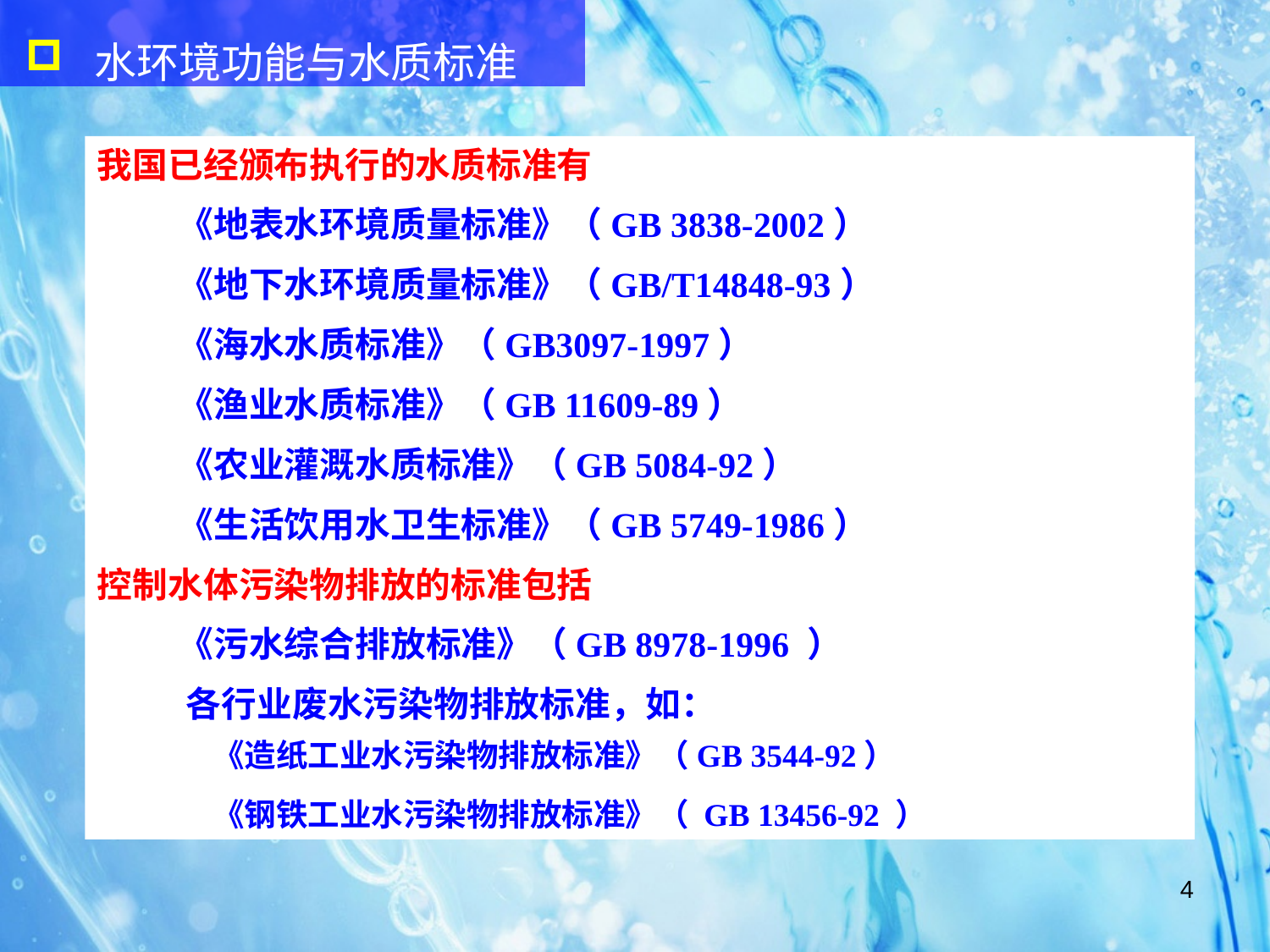

水环境功能与水质标准
我国已经颁布执行的水质标准有
         《地表水环境质量标准》（GB 3838-2002）
         《地下水环境质量标准》（GB/T14848-93）
         《海水水质标准》（GB3097-1997）
         《渔业水质标准》（GB 11609-89）
         《农业灌溉水质标准》（GB 5084-92）
         《生活饮用水卫生标准》（GB 5749-1986）
控制水体污染物排放的标准包括
         《污水综合排放标准》（GB 8978-1996 ）
          各行业废水污染物排放标准，如：
               《造纸工业水污染物排放标准》（GB 3544-92）
               《钢铁工业水污染物排放标准》（ GB 13456-92 ）
4